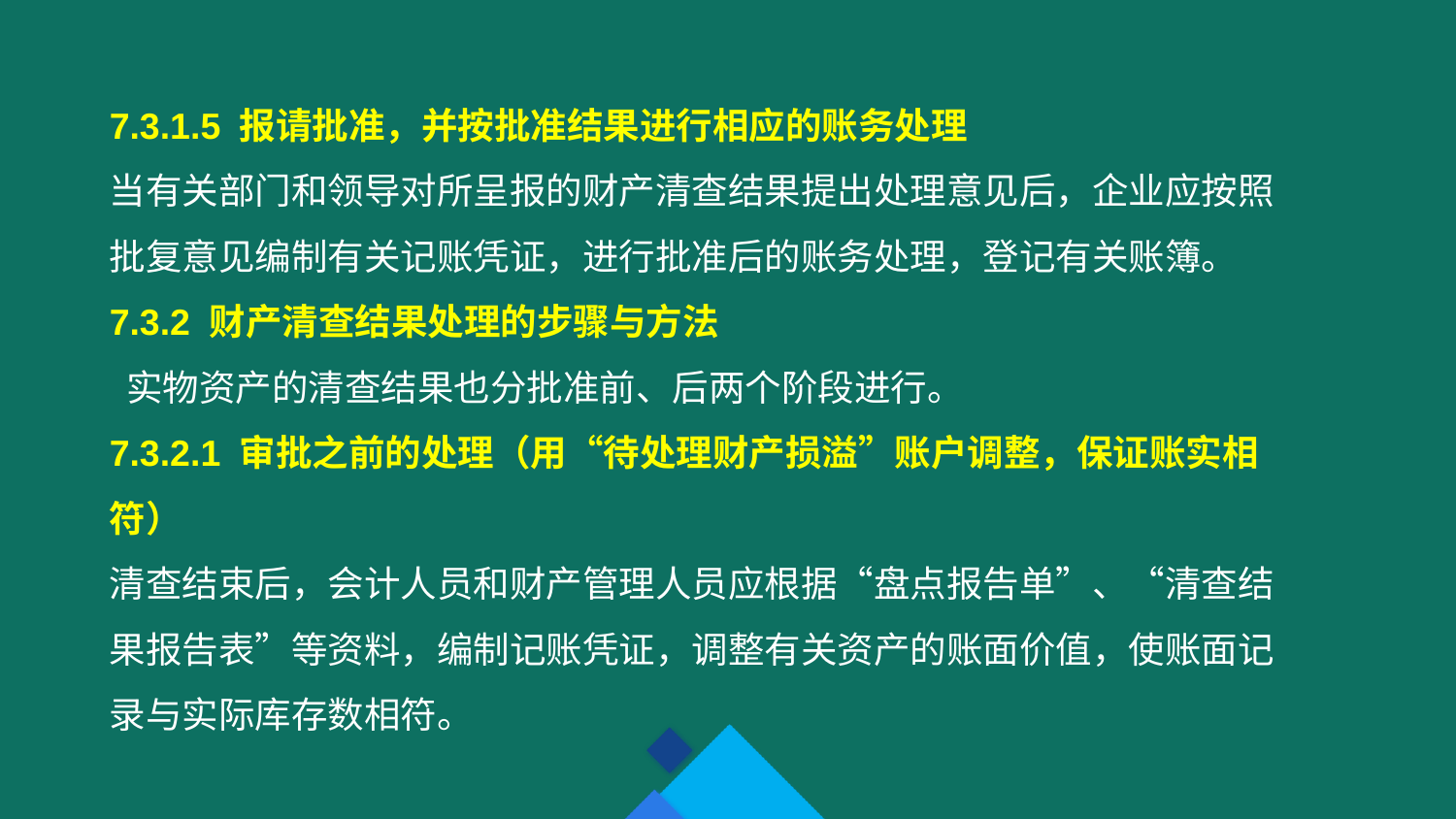

7.3.1.5 报请批准，并按批准结果进行相应的账务处理
当有关部门和领导对所呈报的财产清查结果提出处理意见后，企业应按照批复意见编制有关记账凭证，进行批准后的账务处理，登记有关账簿。
7.3.2 财产清查结果处理的步骤与方法
 实物资产的清查结果也分批准前、后两个阶段进行。
7.3.2.1 审批之前的处理（用“待处理财产损溢”账户调整，保证账实相符）
清查结束后，会计人员和财产管理人员应根据“盘点报告单”、“清查结果报告表”等资料，编制记账凭证，调整有关资产的账面价值，使账面记录与实际库存数相符。